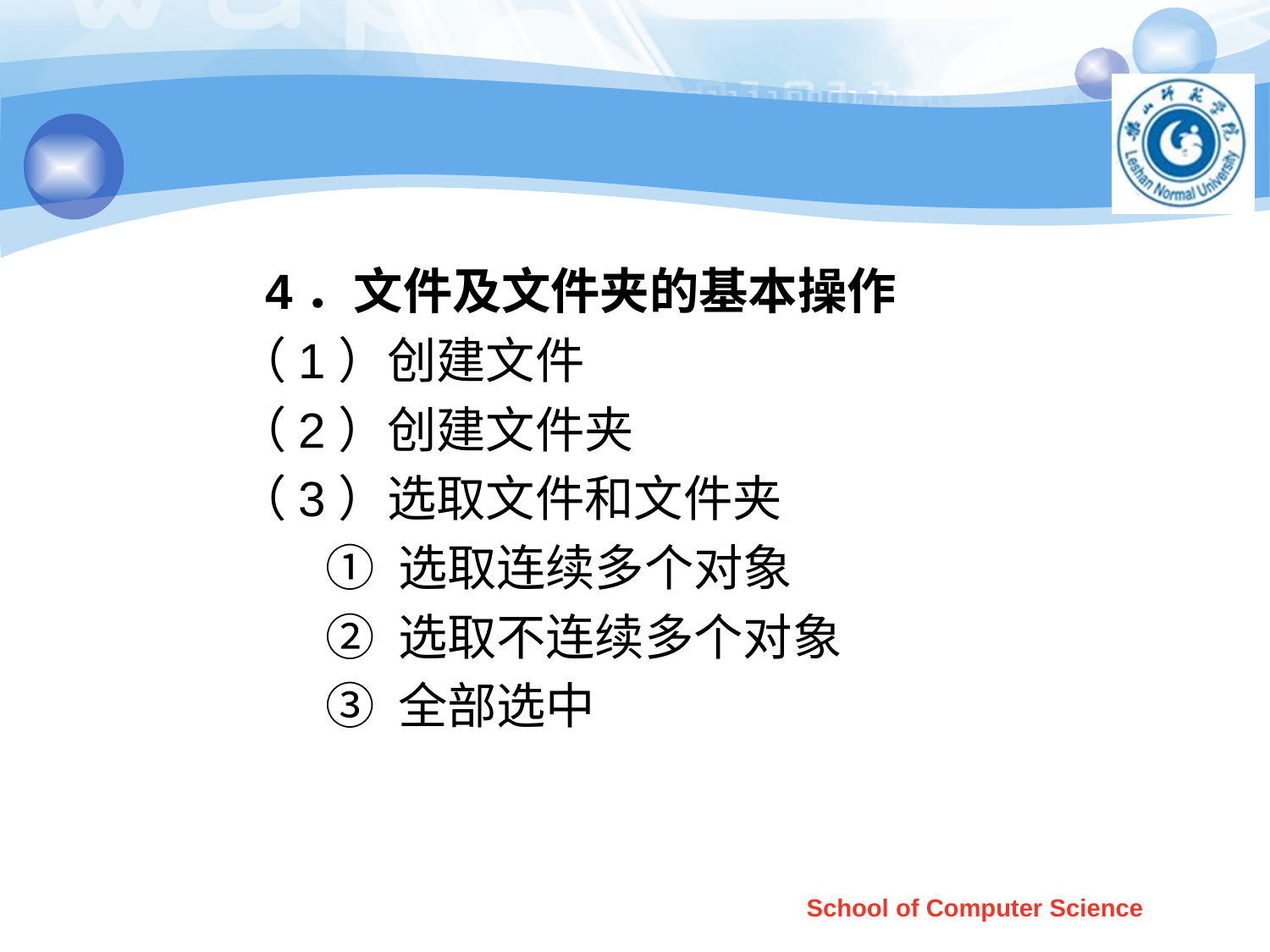

#
  4．文件及文件夹的基本操作
（1）创建文件
（2）创建文件夹
（3）选取文件和文件夹
        ① 选取连续多个对象
        ② 选取不连续多个对象
        ③ 全部选中

School of Computer Science